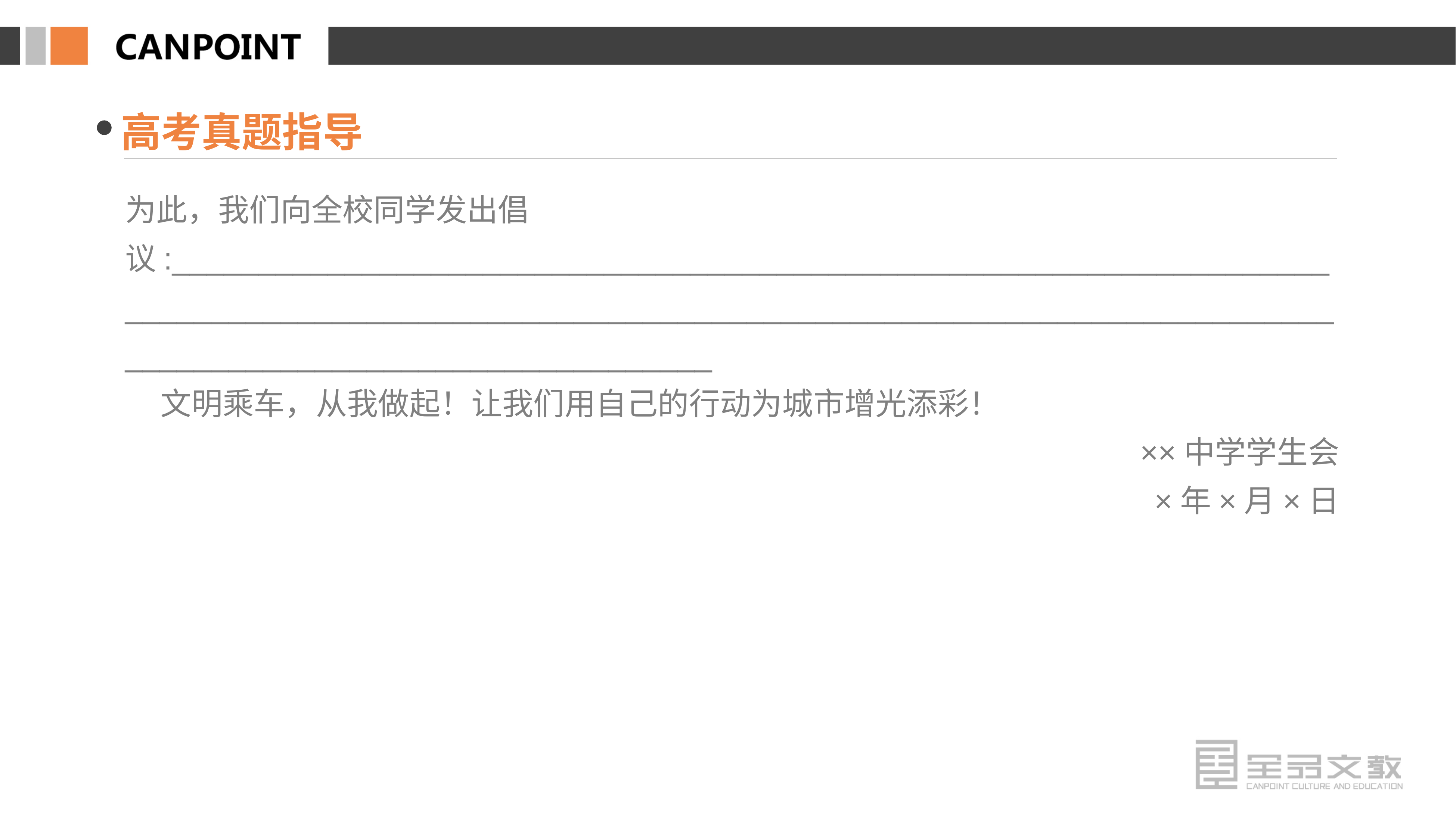

高考真题指导

为此，我们向全校同学发出倡议:___________________________________________________________________________________________________________________________________________________________________________
    文明乘车，从我做起！让我们用自己的行动为城市增光添彩！
××中学学生会
×年×月×日